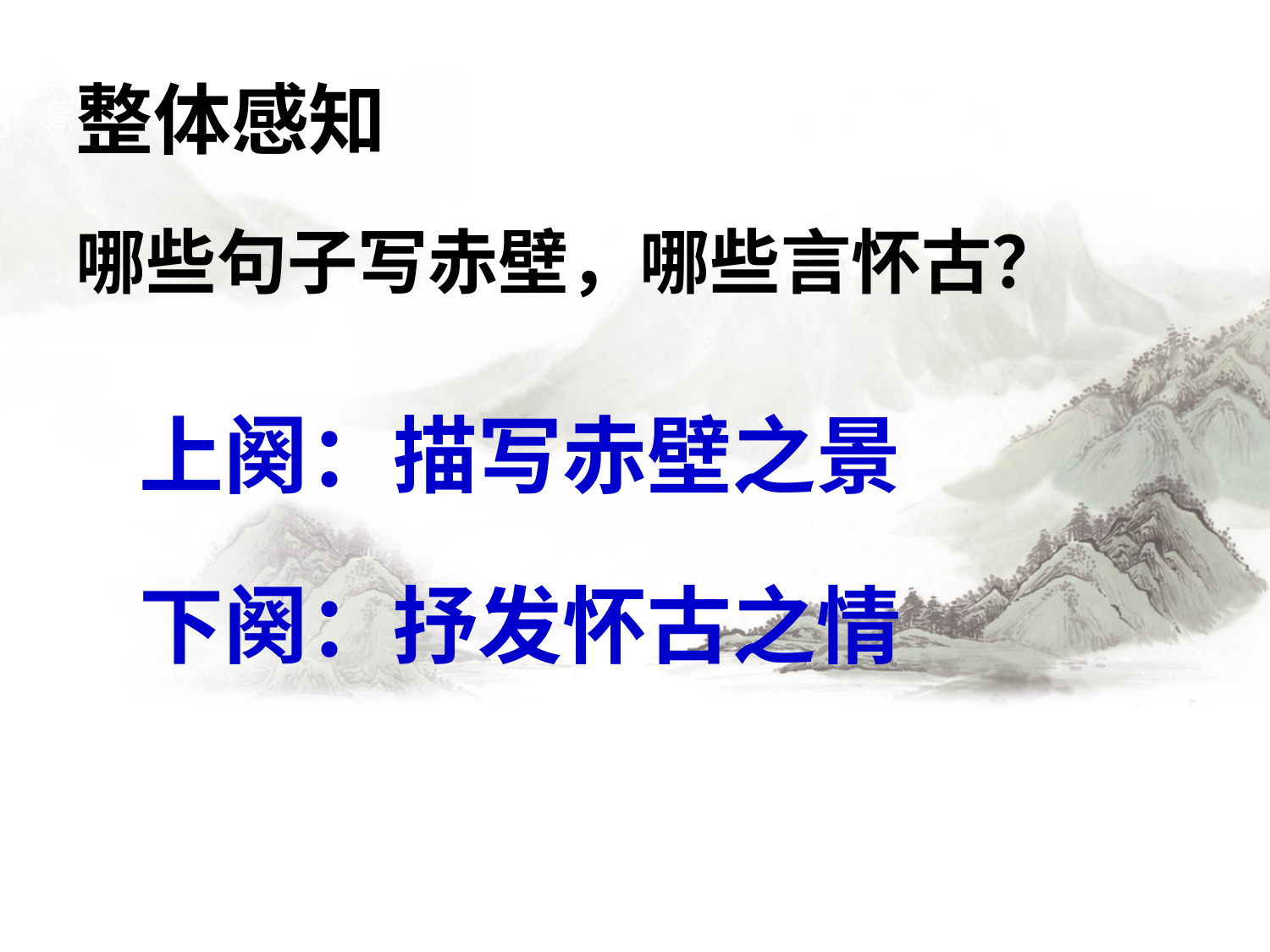

# 整体感知
哪些句子写赤壁，哪些言怀古？

上阕：描写赤壁之景
下阕：抒发怀古之情